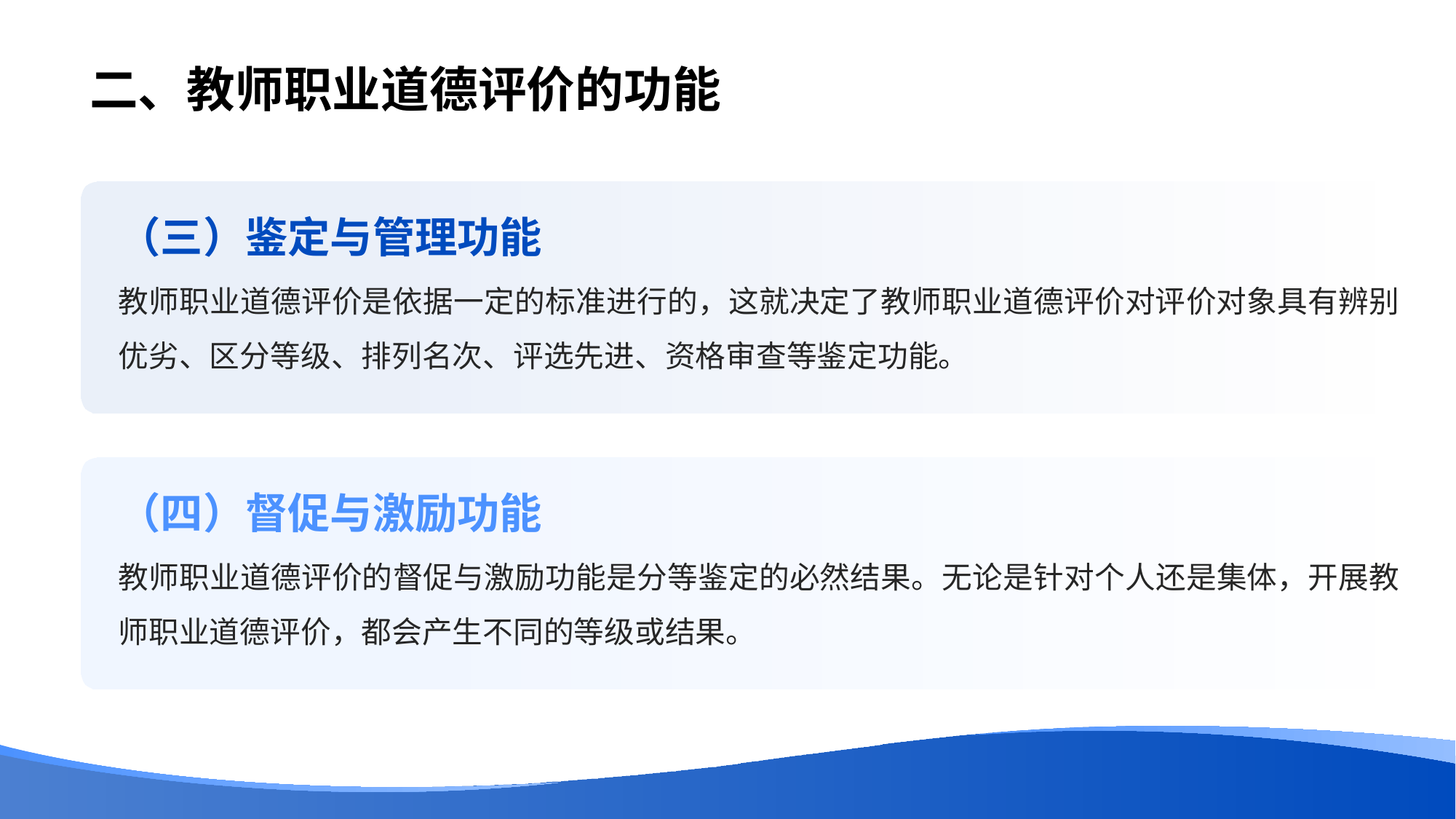

# 二、教师职业道德评价的功能

（三）鉴定与管理功能
教师职业道德评价是依据一定的标准进行的，这就决定了教师职业道德评价对评价对象具有辨别优劣、区分等级、排列名次、评选先进、资格审查等鉴定功能。

（四）督促与激励功能
教师职业道德评价的督促与激励功能是分等鉴定的必然结果。无论是针对个人还是集体，开展教师职业道德评价，都会产生不同的等级或结果。